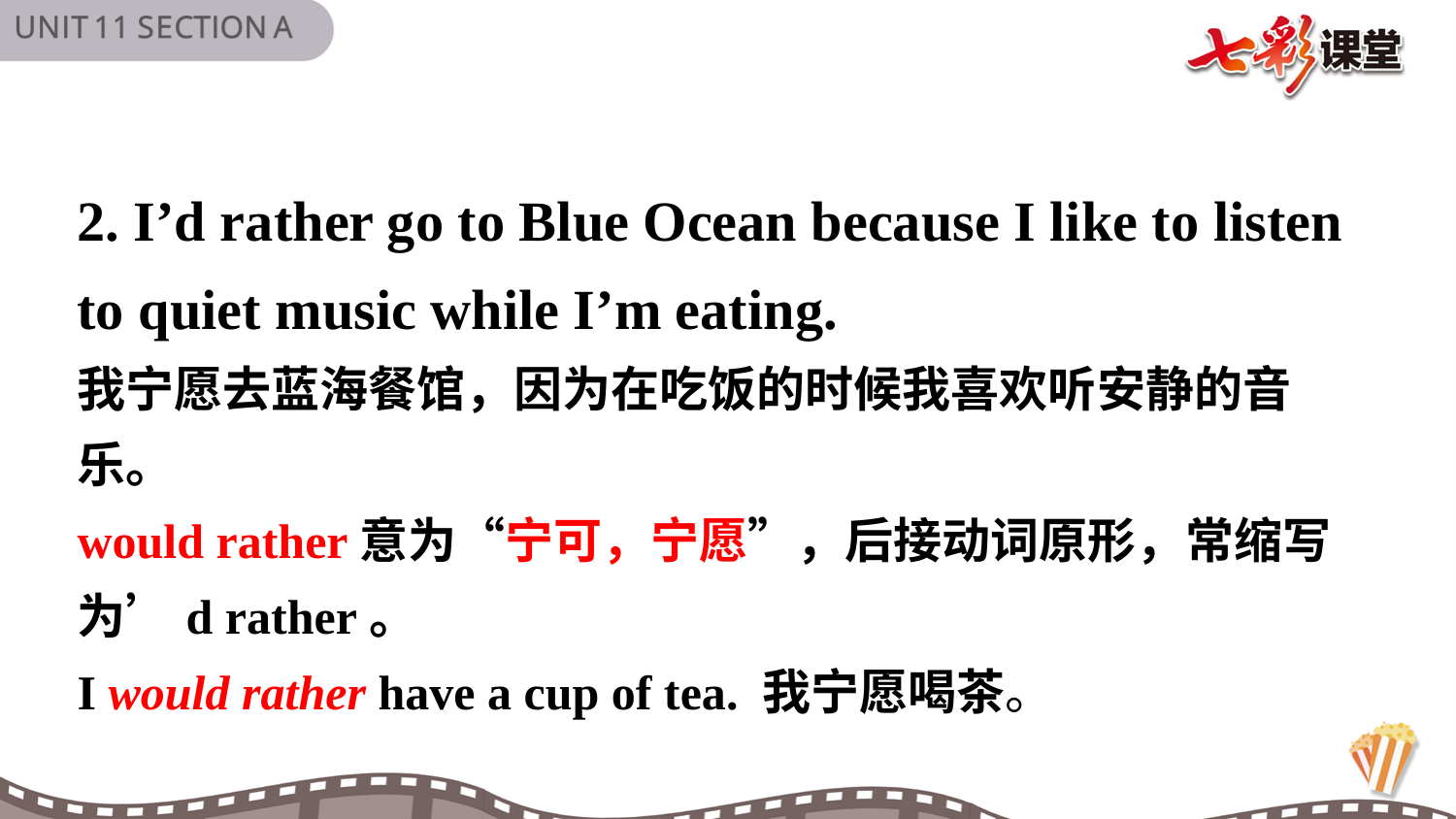

2. I’d rather go to Blue Ocean because I like to listen to quiet music while I’m eating.
我宁愿去蓝海餐馆，因为在吃饭的时候我喜欢听安静的音乐。
would rather意为“宁可，宁愿”，后接动词原形，常缩写为’d rather。
I would rather have a cup of tea. 我宁愿喝茶。